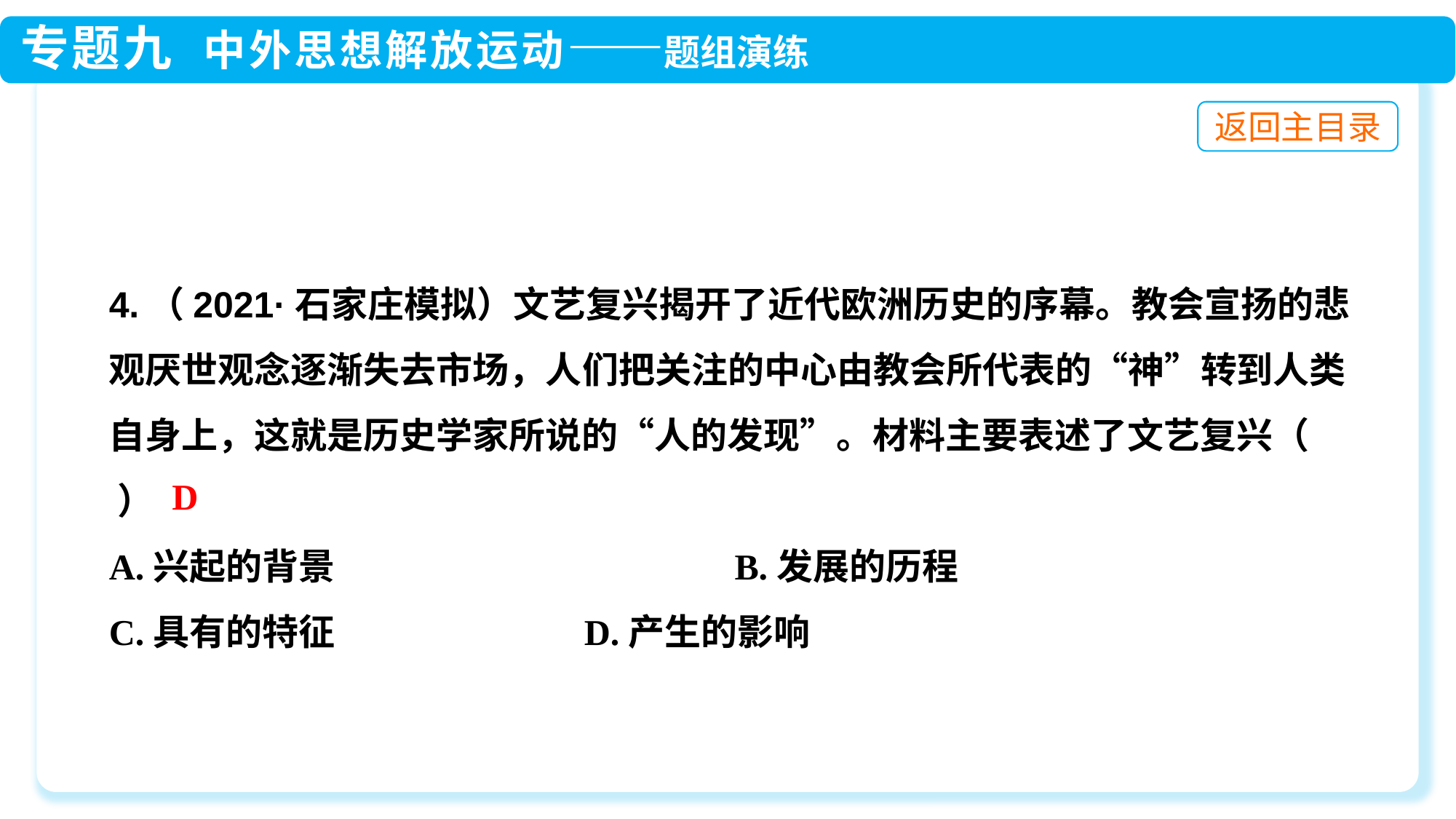

4.（2021·石家庄模拟）文艺复兴揭开了近代欧洲历史的序幕。教会宣扬的悲观厌世观念逐渐失去市场，人们把关注的中心由教会所代表的“神”转到人类自身上，这就是历史学家所说的“人的发现”。材料主要表述了文艺复兴（    ）
A.兴起的背景　　　　                              B.发展的历程
C.具有的特征	                 D.产生的影响
D